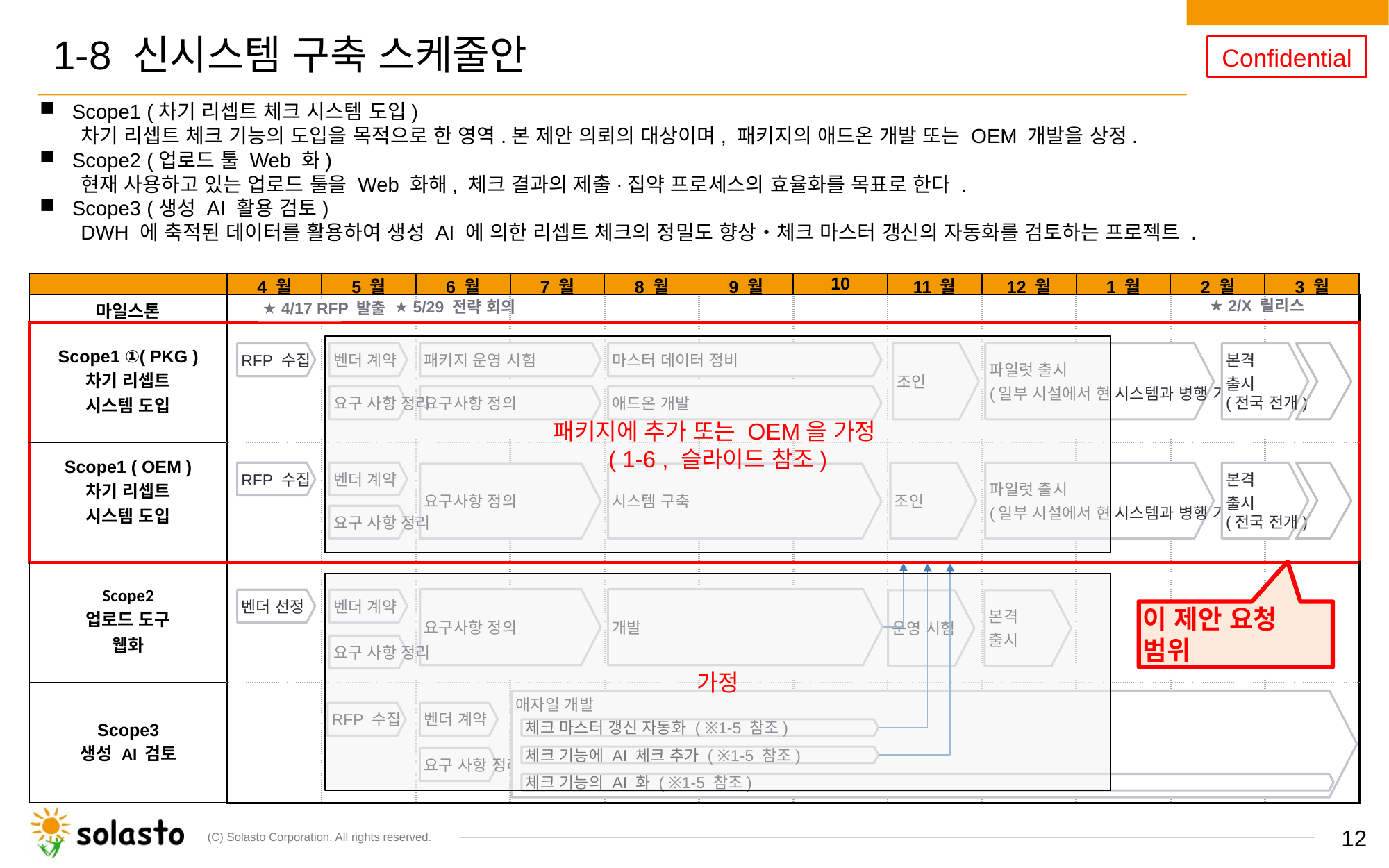

# 1-8 신시스템 구축 스케줄안
Scope1 (차기 리셉트 체크 시스템 도입)
차기 리셉트 체크 기능의 도입을 목적으로 한 영역.본 제안 의뢰의 대상이며, 패키지의 애드온 개발 또는 OEM 개발을 상정.
Scope2 (업로드 툴 Web 화)
현재 사용하고 있는 업로드 툴을 Web 화해, 체크 결과의 제출·집약 프로세스의 효율화를 목표로 한다 .
Scope3 (생성 AI 활용 검토)
DWH 에 축적된 데이터를 활용하여 생성 AI 에 의한 리셉트 체크의 정밀도 향상・체크 마스터 갱신의 자동화를 검토하는 프로젝트 .
|  | 4 월 | 5 월 | 6 월 | 7 월 | 8 월 | 9 월 | 10 | 11 월 | 12 월 | 1 월 | 2 월 | 3 월 |
| --- | --- | --- | --- | --- | --- | --- | --- | --- | --- | --- | --- | --- |
| 마일스톤 |  |  |  |  |  |  |  |  |  |  |  |  |
| Scope1 ①( PKG ) 차기 리셉트 시스템 도입 |  |  |  |  |  |  |  |  |  |  |  |  |
| Scope1 ( OEM ) 차기 리셉트 시스템 도입 |  |  |  |  |  |  |  |  |  |  |  |  |
| Scope2 업로드 도구 웹화​ |  |  |  |  |  |  |  |  |  |  |  |  |
| Scope3 생성 AI 검토 |  |  |  |  |  |  |  |  |  |  |  |  |
★ 4/17 RFP 발출
★ 2/X 릴리스
★ 5/29 전략 회의
패키지에 추가 또는 OEM을 가정
( 1-6 , 슬라이드 참조)
본격
출시
(전국 전개)

RFP 수집
패키지 운영 시험
마스터 데이터 정비
조인
파일럿 출시
(일부 시설에서 현 시스템과 병행 가동)
벤더 계약
애드온 개발
요구 사항 정리
요구사항 정의
본격
출시
(전국 전개)

RFP 수집
파일럿 출시
(일부 시설에서 현 시스템과 병행 가동)
벤더 계약
조인
요구사항 정의
시스템 구축
요구 사항 정리
가정
요구사항 정의
개발
벤더 선정
벤더 계약
본격
출시
운영 시험
이 제안 요청
범위
요구 사항 정리
애자일 개발
RFP 수집
벤더 계약
체크 마스터 갱신 자동화 ( ※1-5 참조)
체크 기능에 AI 체크 추가 ( ※1-5 참조)
요구 사항 정리
체크 기능의 AI 화 ( ※1-5 참조)